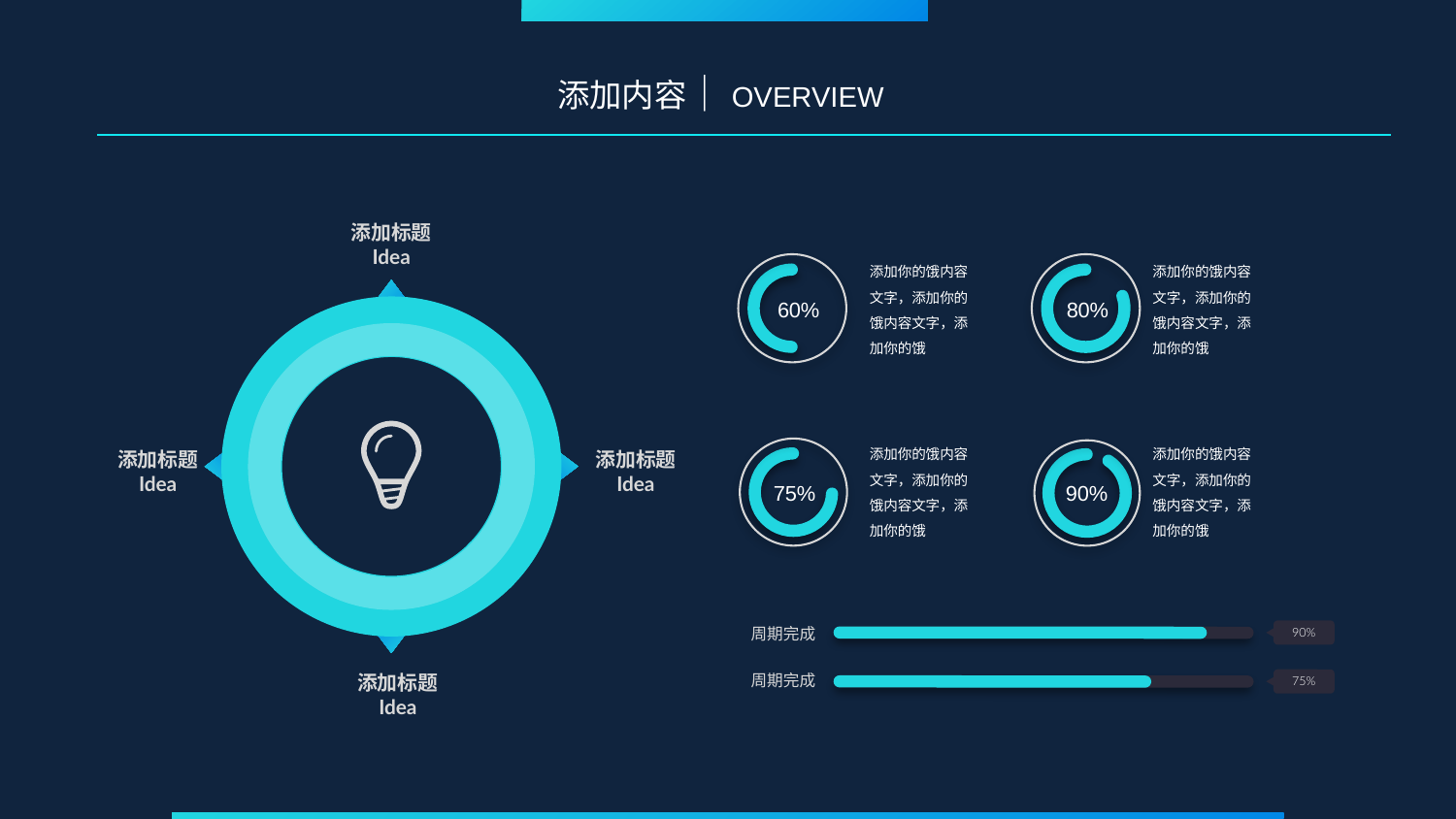

添加内容｜OVERVIEW
添加标题
Idea
添加你的饿内容文字，添加你的饿内容文字，添加你的饿

60%
添加你的饿内容文字，添加你的饿内容文字，添加你的饿

80%

添加你的饿内容文字，添加你的饿内容文字，添加你的饿

75%
添加你的饿内容文字，添加你的饿内容文字，添加你的饿

90%
添加标题
Idea
添加标题
Idea
周期完成
90%

周期完成
75%

添加标题
Idea